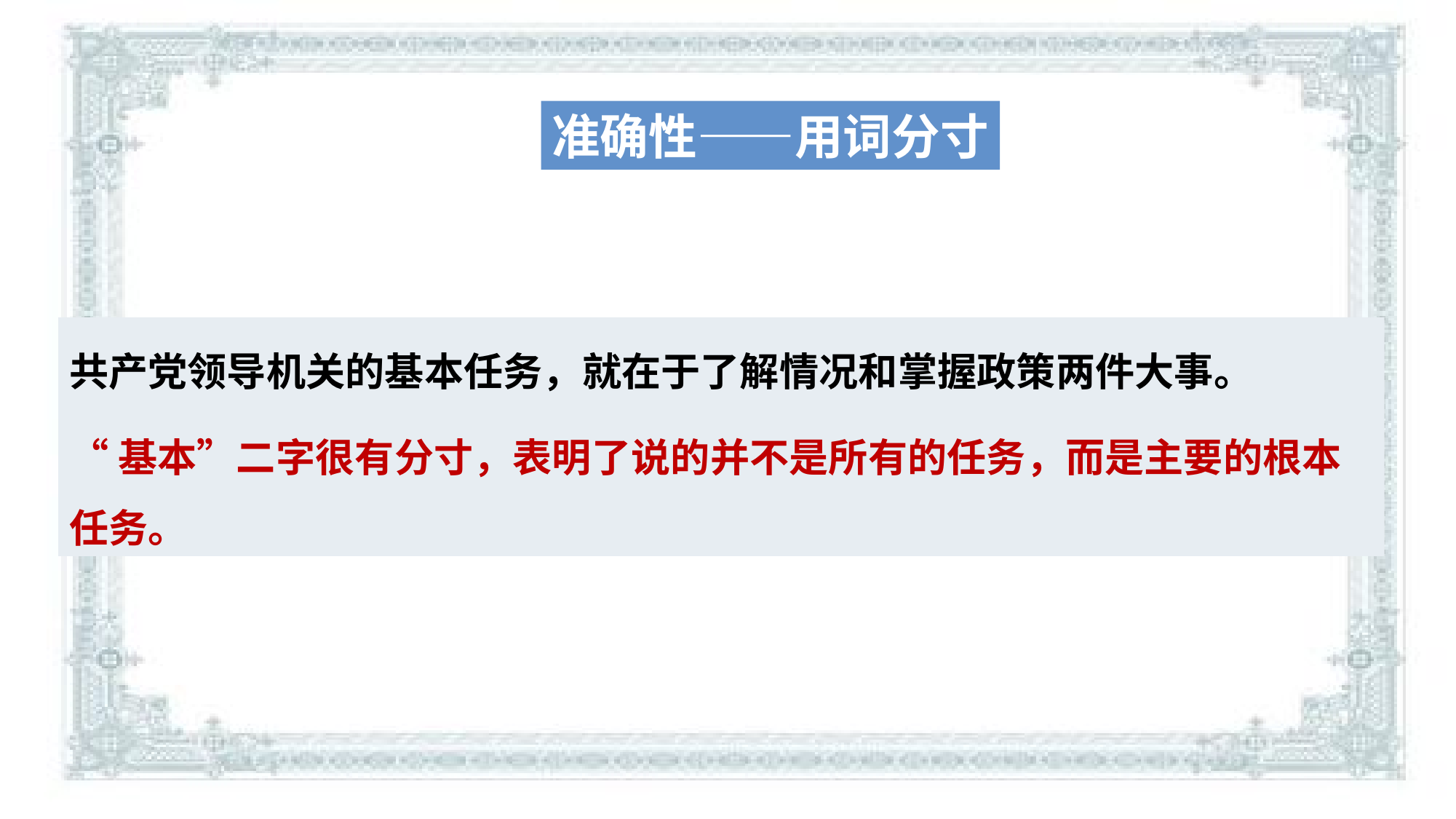

准确性——用词分寸
共产党领导机关的基本任务，就在于了解情况和掌握政策两件大事。
“基本”二字很有分寸，表明了说的并不是所有的任务，而是主要的根本任务。